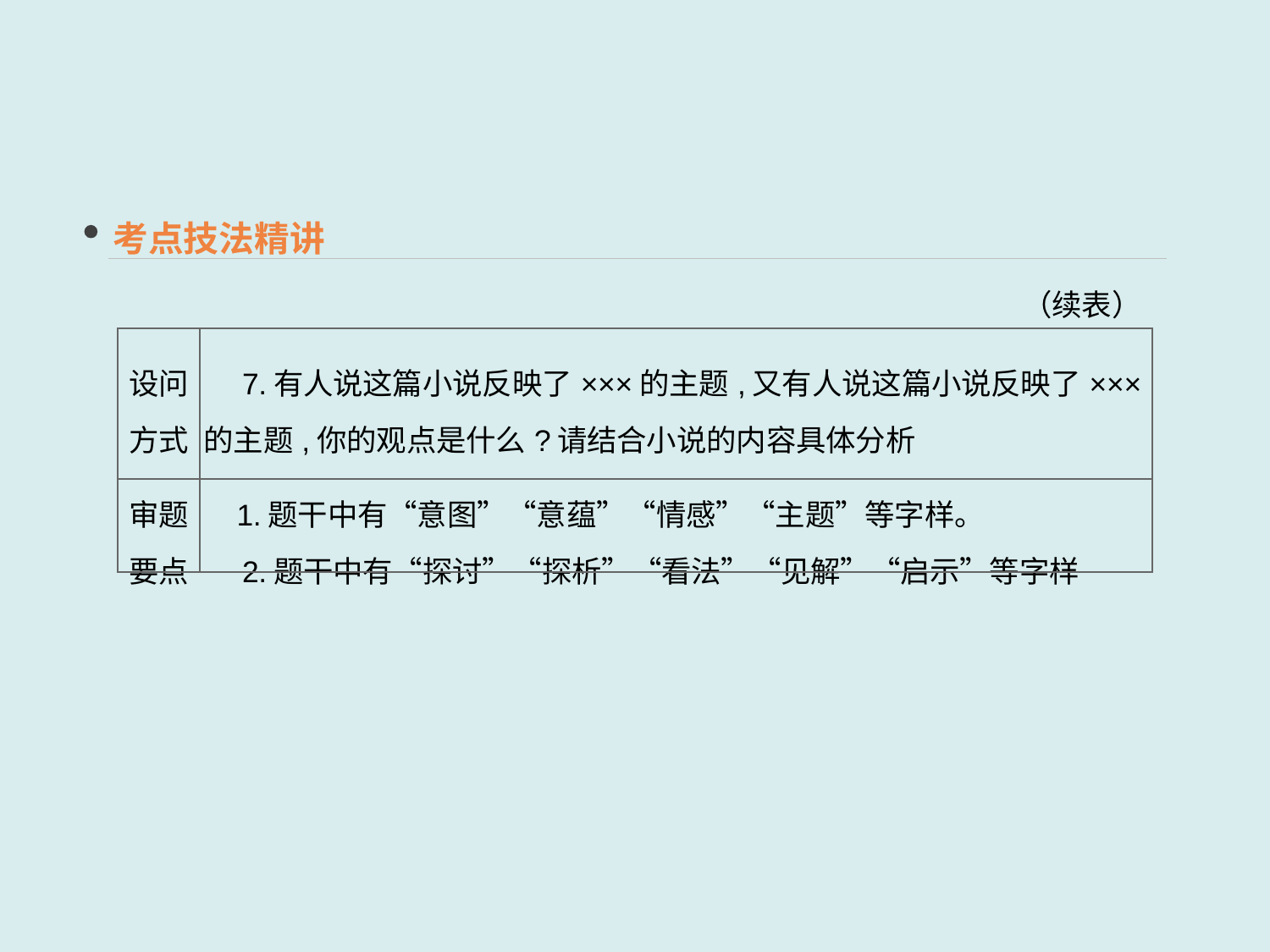

考点技法精讲

（续表）
| 设问 方式 | 7.有人说这篇小说反映了×××的主题,又有人说这篇小说反映了×××的主题,你的观点是什么?请结合小说的内容具体分析 |
| --- | --- |
| 审题 要点 | 1.题干中有“意图”“意蕴”“情感”“主题”等字样。 　2.题干中有“探讨”“探析”“看法”“见解”“启示”等字样 |